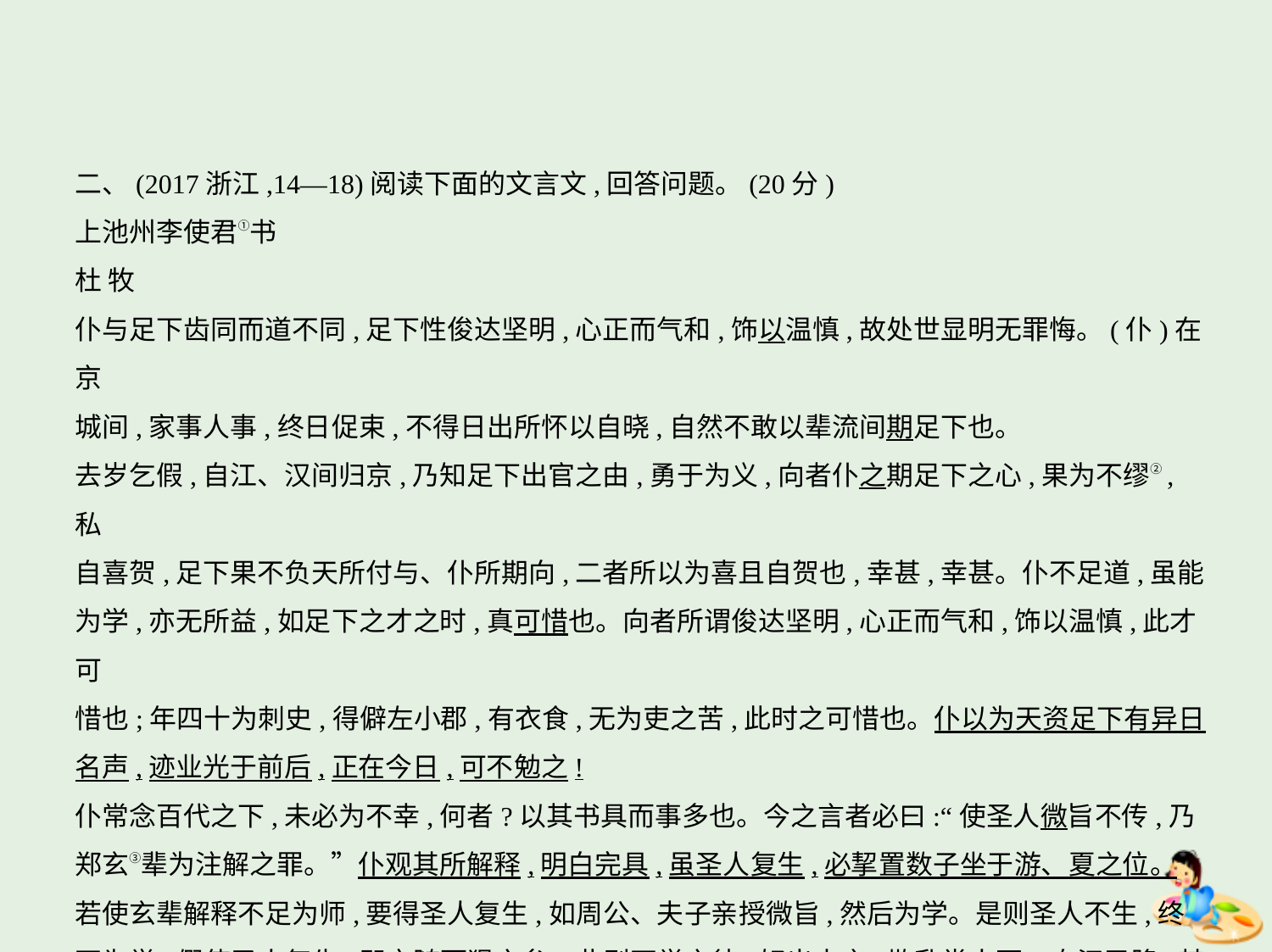

二、(2017浙江,14—18)阅读下面的文言文,回答问题。(20分)
上池州李使君①书
杜 牧
仆与足下齿同而道不同,足下性俊达坚明,心正而气和,饰以温慎,故处世显明无罪悔。(仆)在京
城间,家事人事,终日促束,不得日出所怀以自晓,自然不敢以辈流间期足下也。
去岁乞假,自江、汉间归京,乃知足下出官之由,勇于为义,向者仆之期足下之心,果为不缪②,私
自喜贺,足下果不负天所付与、仆所期向,二者所以为喜且自贺也,幸甚,幸甚。仆不足道,虽能
为学,亦无所益,如足下之才之时,真可惜也。向者所谓俊达坚明,心正而气和,饰以温慎,此才可
惜也;年四十为刺史,得僻左小郡,有衣食,无为吏之苦,此时之可惜也。仆以为天资足下有异日
名声,迹业光于前后,正在今日,可不勉之!
仆常念百代之下,未必为不幸,何者?以其书具而事多也。今之言者必曰:“使圣人微旨不传,乃
郑玄③辈为注解之罪。”仆观其所解释,明白完具,虽圣人复生,必挈置数子坐于游、夏之位。
若使玄辈解释不足为师,要得圣人复生,如周公、夫子亲授微旨,然后为学。是则圣人不生,终
不为学;假使圣人复生,即亦随而猾之矣。此则不学之徒,好出大言,欺乱常人耳。自汉已降,其